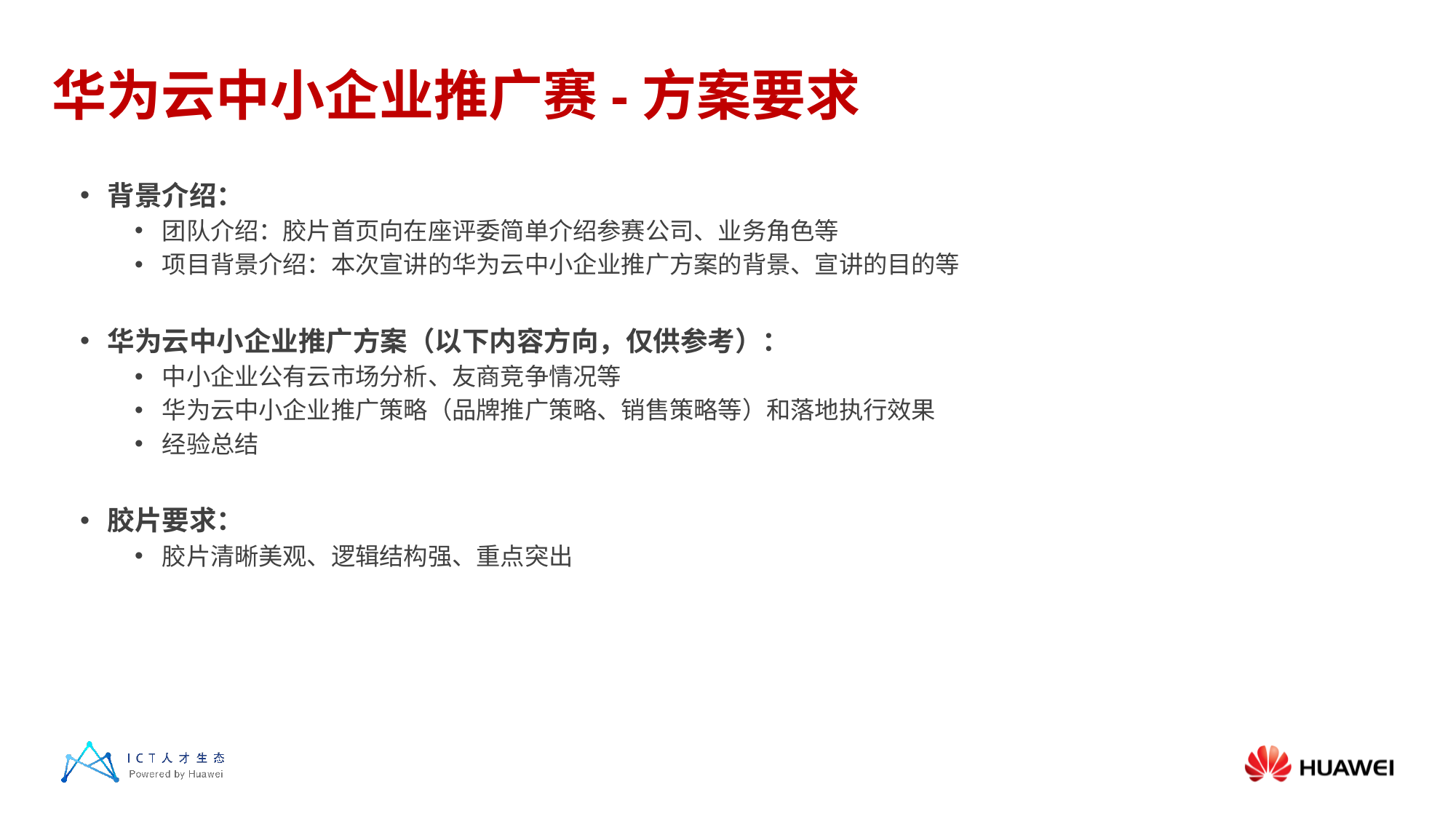

# 华为云中小企业推广赛-方案要求
背景介绍：
团队介绍：胶片首页向在座评委简单介绍参赛公司、业务角色等
项目背景介绍：本次宣讲的华为云中小企业推广方案的背景、宣讲的目的等

华为云中小企业推广方案（以下内容方向，仅供参考）：
中小企业公有云市场分析、友商竞争情况等
华为云中小企业推广策略（品牌推广策略、销售策略等）和落地执行效果
经验总结

胶片要求：
胶片清晰美观、逻辑结构强、重点突出